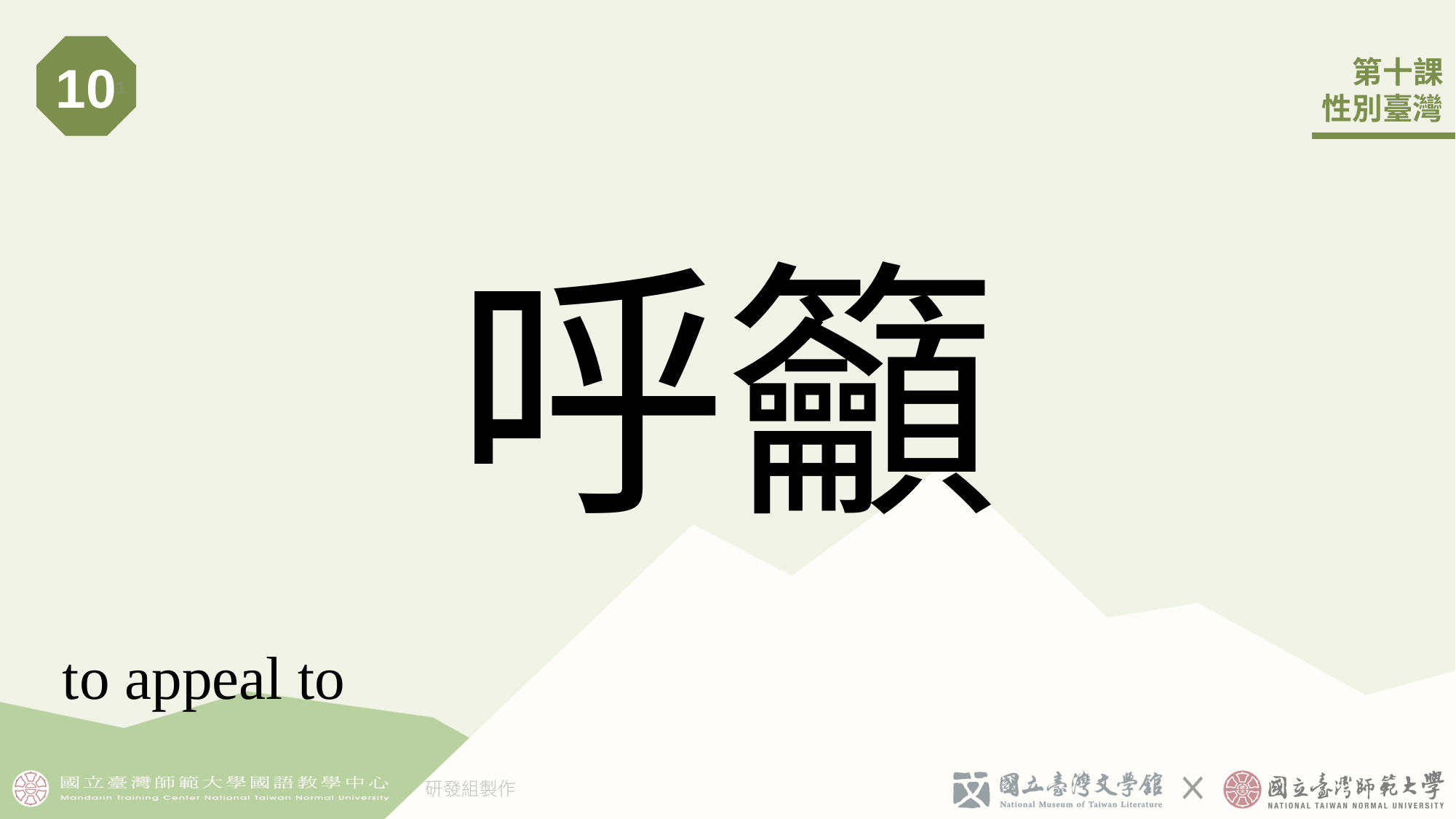

10
11
# 呼籲
 to appeal to